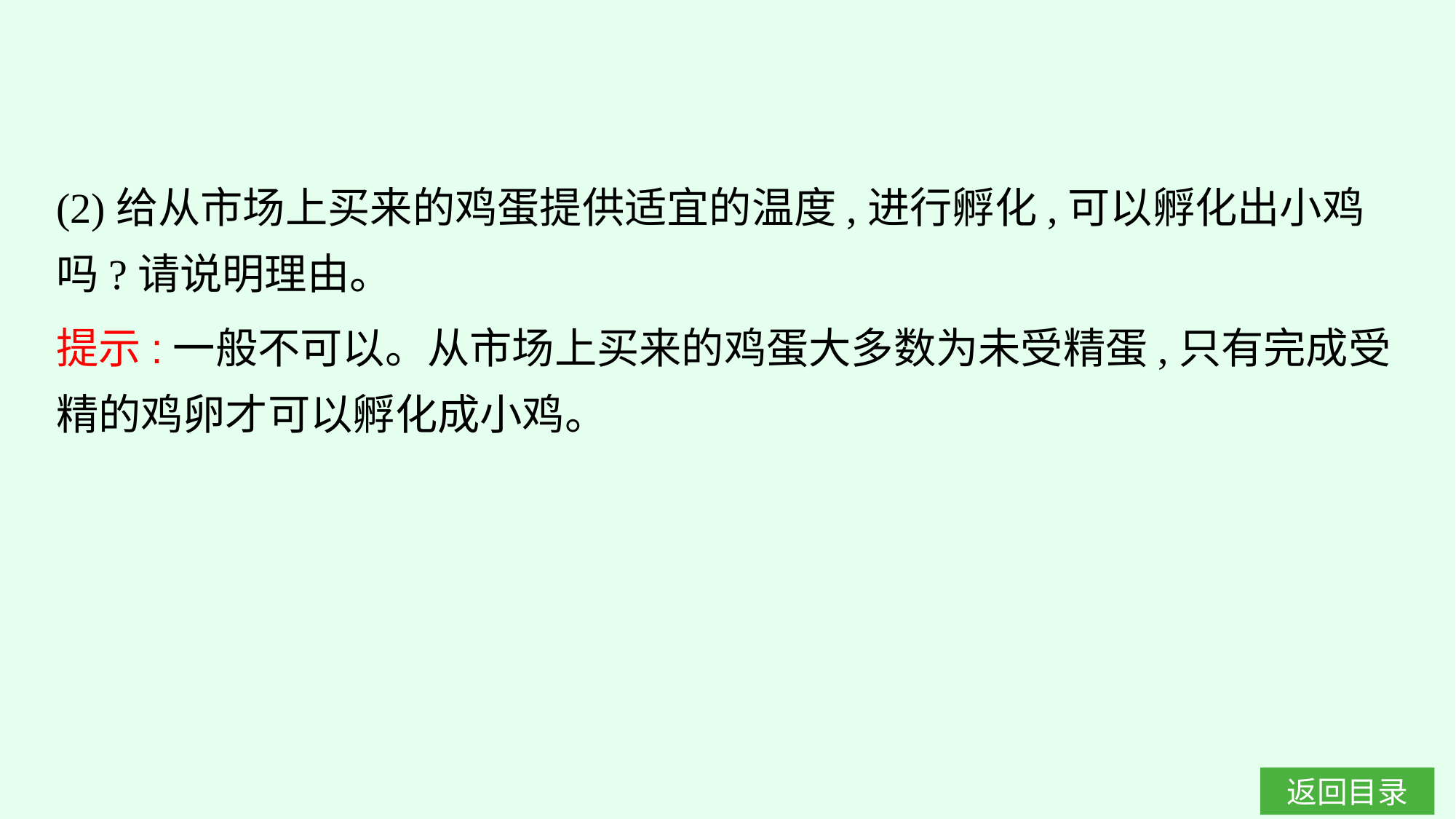

(2)给从市场上买来的鸡蛋提供适宜的温度,进行孵化,可以孵化出小鸡吗?请说明理由。
提示:一般不可以。从市场上买来的鸡蛋大多数为未受精蛋,只有完成受精的鸡卵才可以孵化成小鸡。